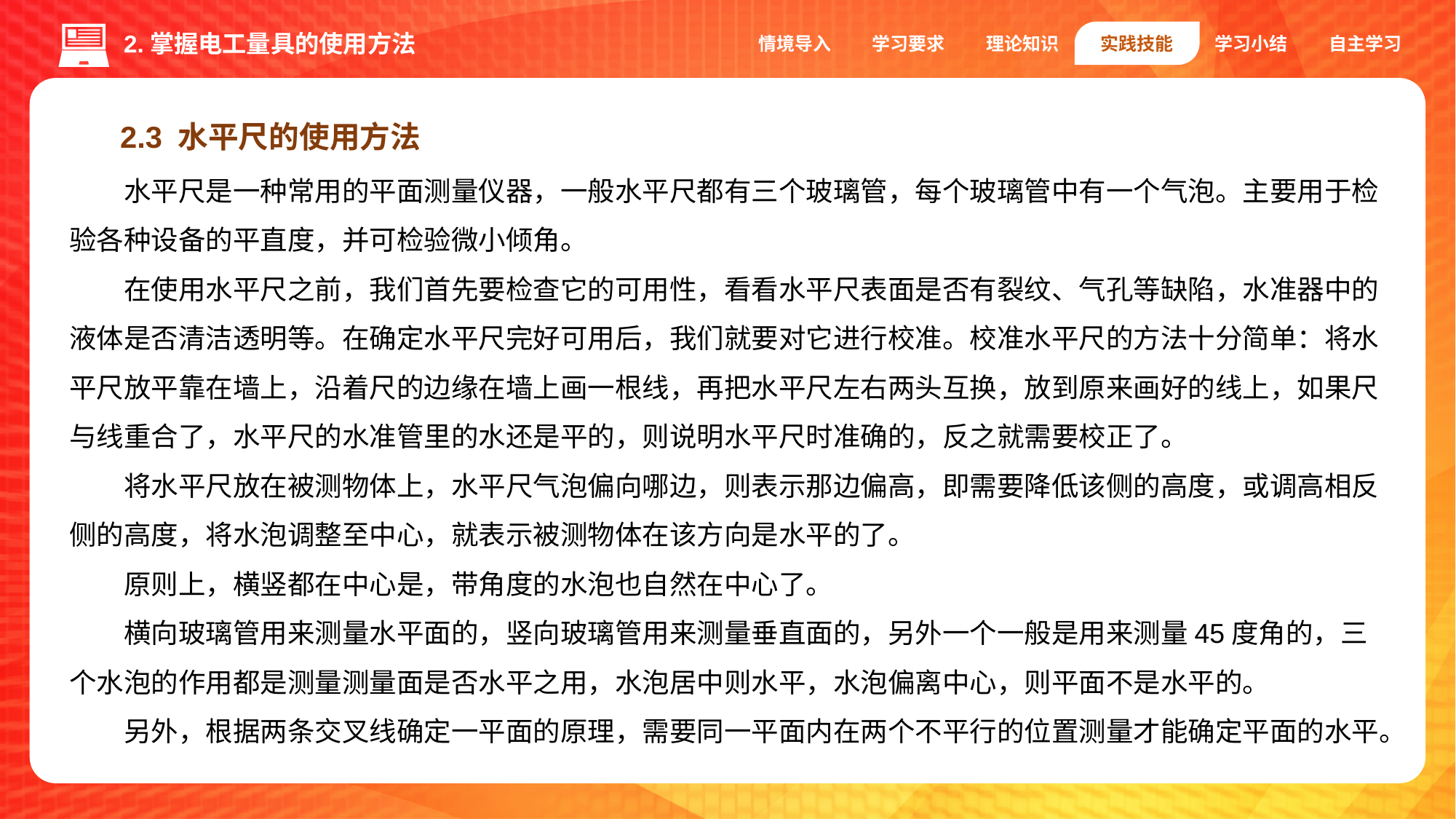

情境导入
学习要求
理论知识
实践技能
学习小结
自主学习
2.掌握电工量具的使用方法

2.3 水平尺的使用方法
水平尺是一种常用的平面测量仪器，一般水平尺都有三个玻璃管，每个玻璃管中有一个气泡。主要用于检验各种设备的平直度，并可检验微小倾角。
在使用水平尺之前，我们首先要检查它的可用性，看看水平尺表面是否有裂纹、气孔等缺陷，水准器中的液体是否清洁透明等。在确定水平尺完好可用后，我们就要对它进行校准。校准水平尺的方法十分简单：将水平尺放平靠在墙上，沿着尺的边缘在墙上画一根线，再把水平尺左右两头互换，放到原来画好的线上，如果尺与线重合了，水平尺的水准管里的水还是平的，则说明水平尺时准确的，反之就需要校正了。
将水平尺放在被测物体上，水平尺气泡偏向哪边，则表示那边偏高，即需要降低该侧的高度，或调高相反侧的高度，将水泡调整至中心，就表示被测物体在该方向是水平的了。
原则上，横竖都在中心是，带角度的水泡也自然在中心了。
横向玻璃管用来测量水平面的，竖向玻璃管用来测量垂直面的，另外一个一般是用来测量45度角的，三个水泡的作用都是测量测量面是否水平之用，水泡居中则水平，水泡偏离中心，则平面不是水平的。
另外，根据两条交叉线确定一平面的原理，需要同一平面内在两个不平行的位置测量才能确定平面的水平。